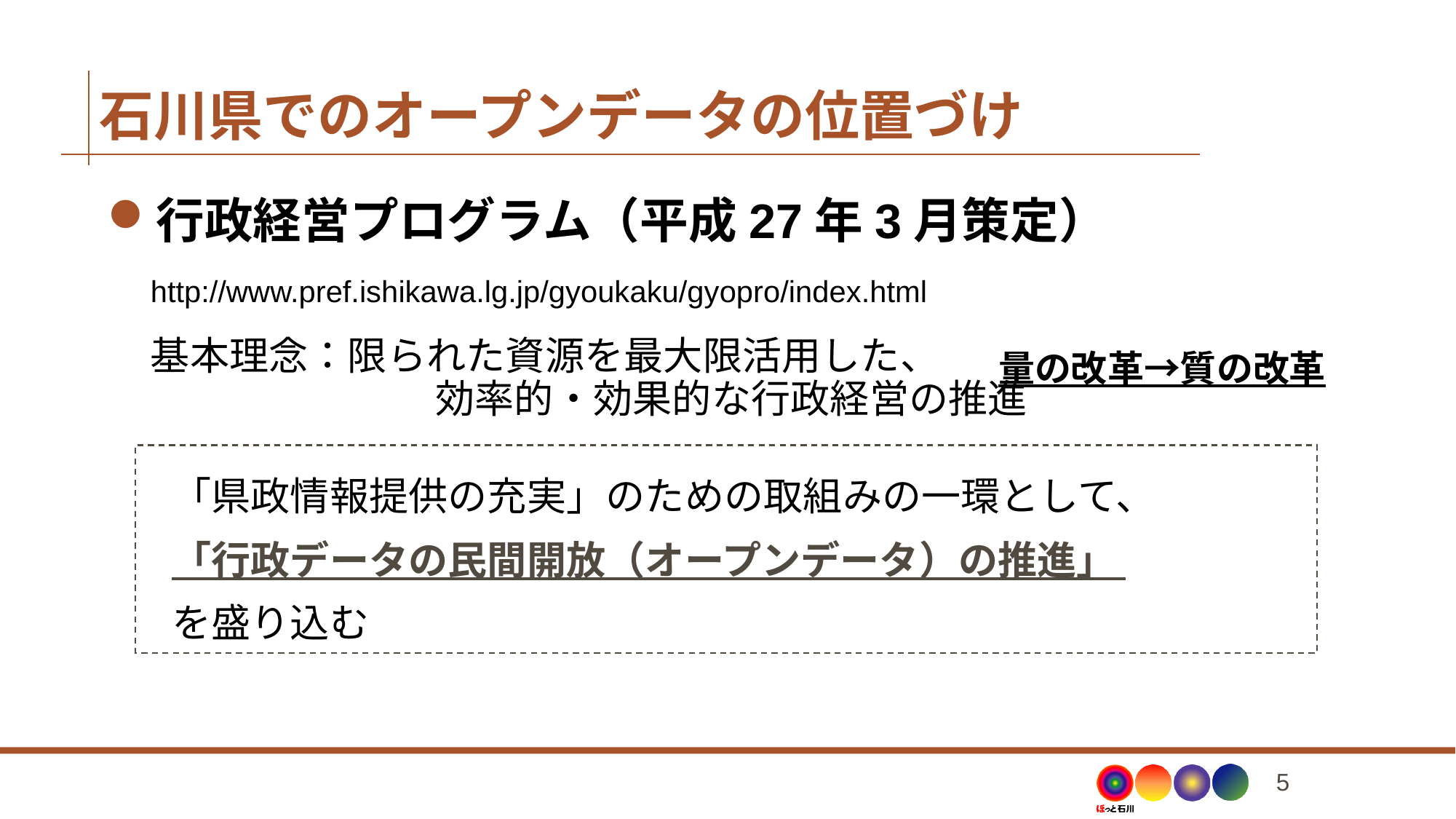

# 石川県でのオープンデータの位置づけ
行政経営プログラム（平成27年3月策定）
http://www.pref.ishikawa.lg.jp/gyoukaku/gyopro/index.html
基本理念：限られた資源を最大限活用した、
　　　　　　　 効率的・効果的な行政経営の推進
「県政情報提供の充実」のための取組みの一環として、
「行政データの民間開放（オープンデータ）の推進」
を盛り込む

量の改革→質の改革

5